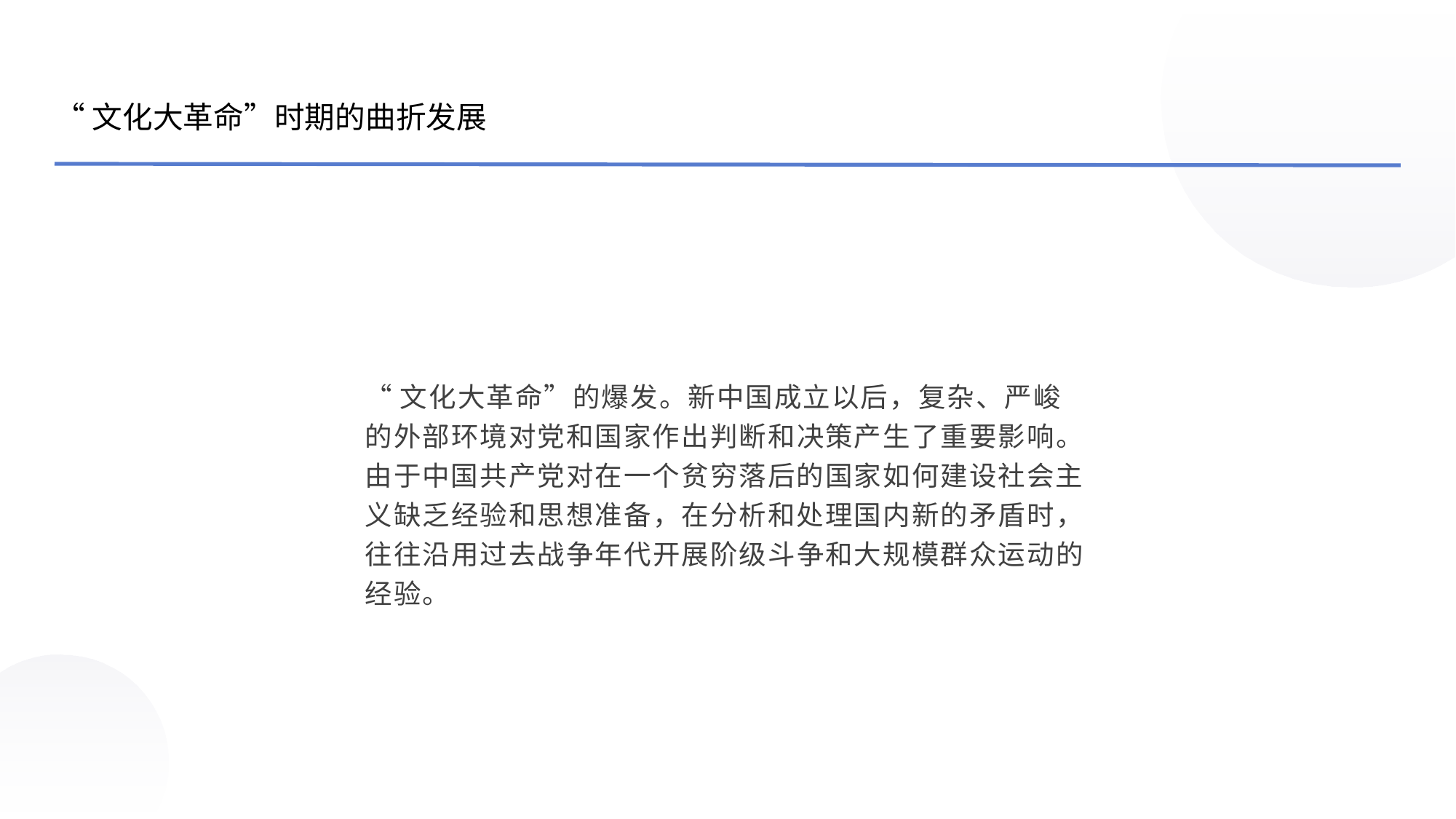

“文化大革命”时期的曲折发展
“文化大革命”的爆发。新中国成立以后，复杂、严峻的外部环境对党和国家作出判断和决策产生了重要影响。由于中国共产党对在一个贫穷落后的国家如何建设社会主义缺乏经验和思想准备，在分析和处理国内新的矛盾时，往往沿用过去战争年代开展阶级斗争和大规模群众运动的经验。